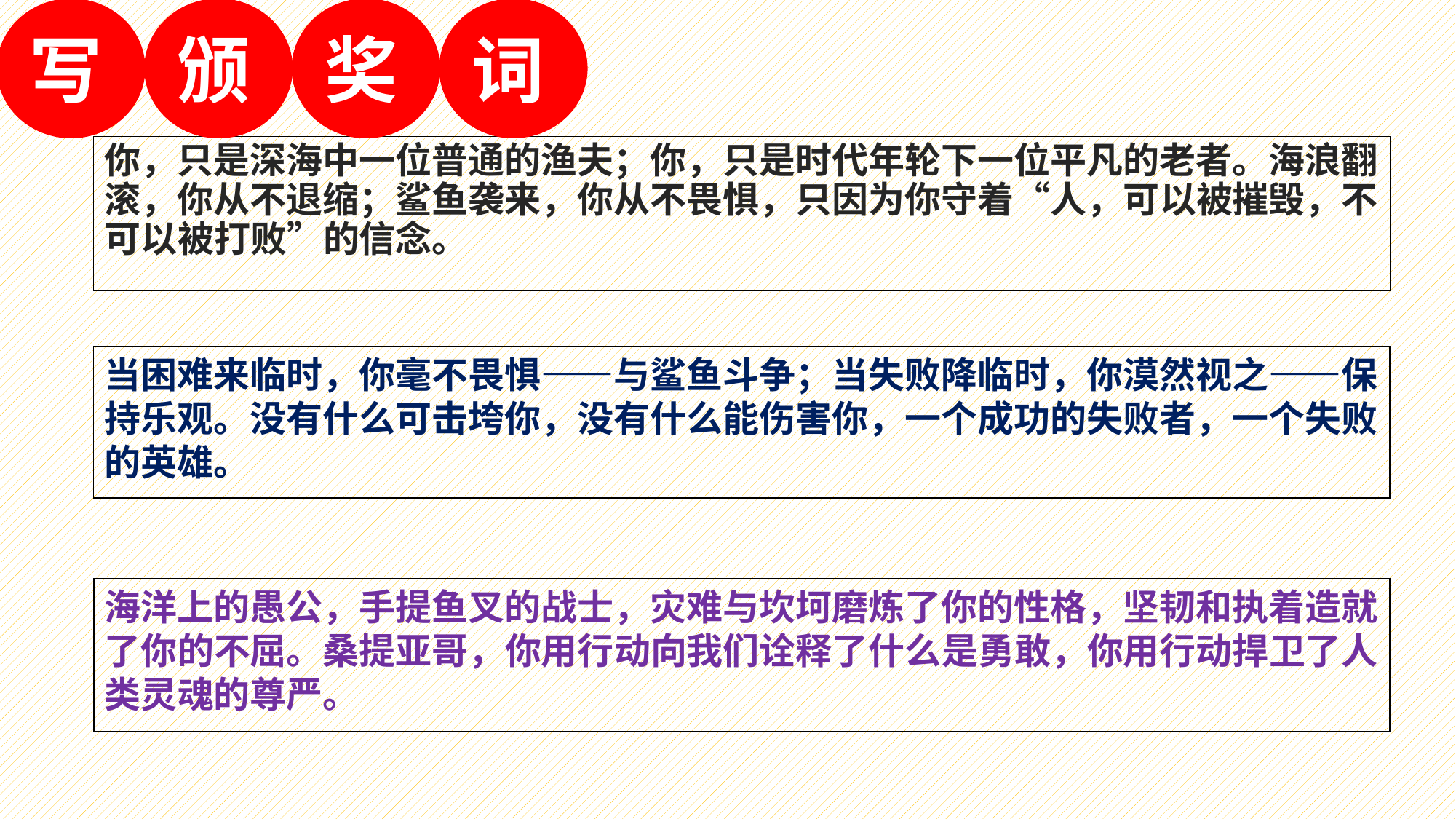

写
颁
奖
词
你，只是深海中一位普通的渔夫；你，只是时代年轮下一位平凡的老者。海浪翻滚，你从不退缩；鲨鱼袭来，你从不畏惧，只因为你守着“人，可以被摧毁，不可以被打败”的信念。
当困难来临时，你毫不畏惧——与鲨鱼斗争；当失败降临时，你漠然视之——保持乐观。没有什么可击垮你，没有什么能伤害你，一个成功的失败者，一个失败的英雄。
海洋上的愚公，手提鱼叉的战士，灾难与坎坷磨炼了你的性格，坚韧和执着造就了你的不屈。桑提亚哥，你用行动向我们诠释了什么是勇敢，你用行动捍卫了人类灵魂的尊严。